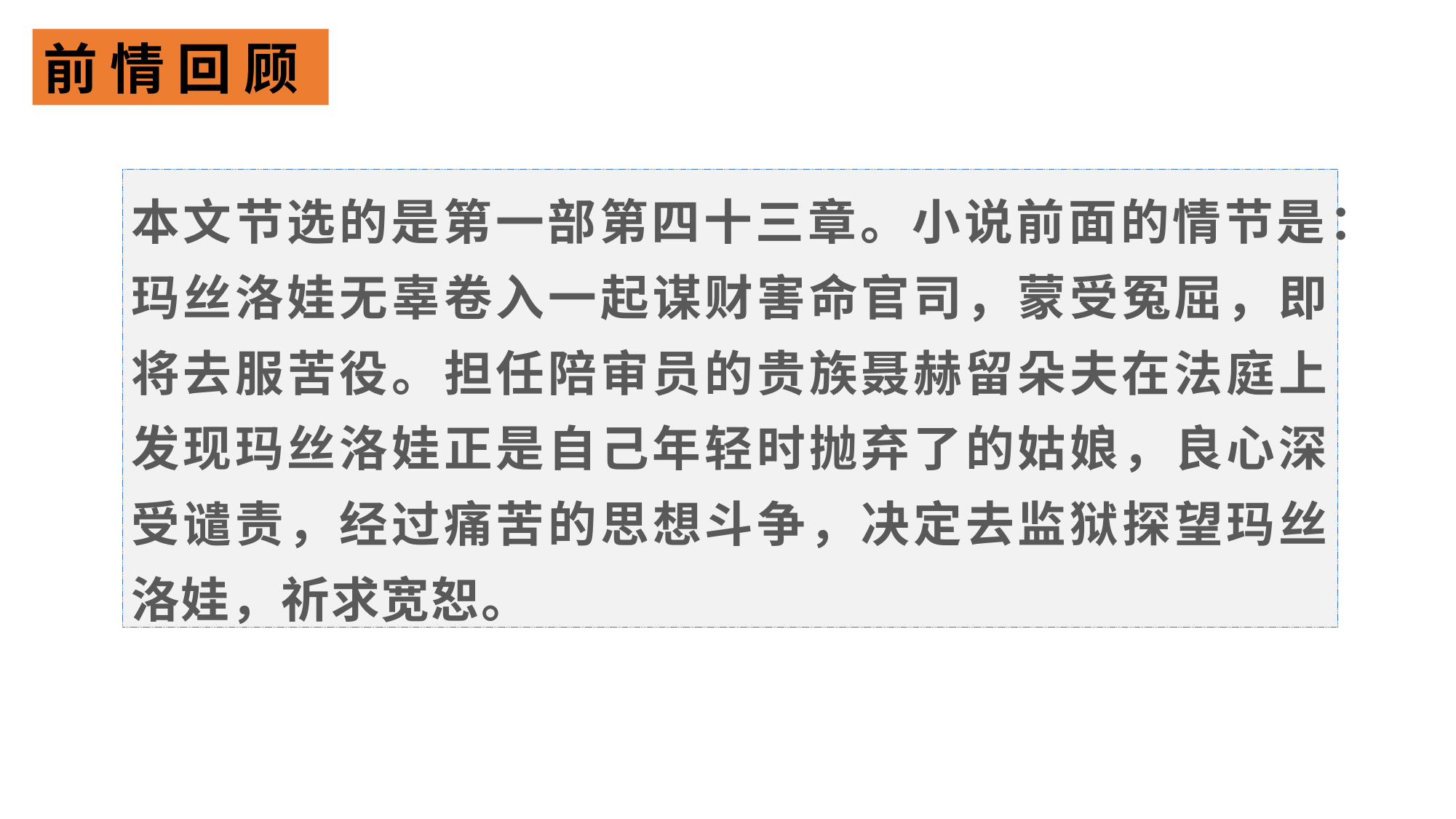

前 情 回 顾
本文节选的是第一部第四十三章。小说前面的情节是：玛丝洛娃无辜卷入一起谋财害命官司，蒙受冤屈，即将去服苦役。担任陪审员的贵族聂赫留朵夫在法庭上发现玛丝洛娃正是自己年轻时抛弃了的姑娘，良心深受谴责，经过痛苦的思想斗争，决定去监狱探望玛丝洛娃，祈求宽恕。